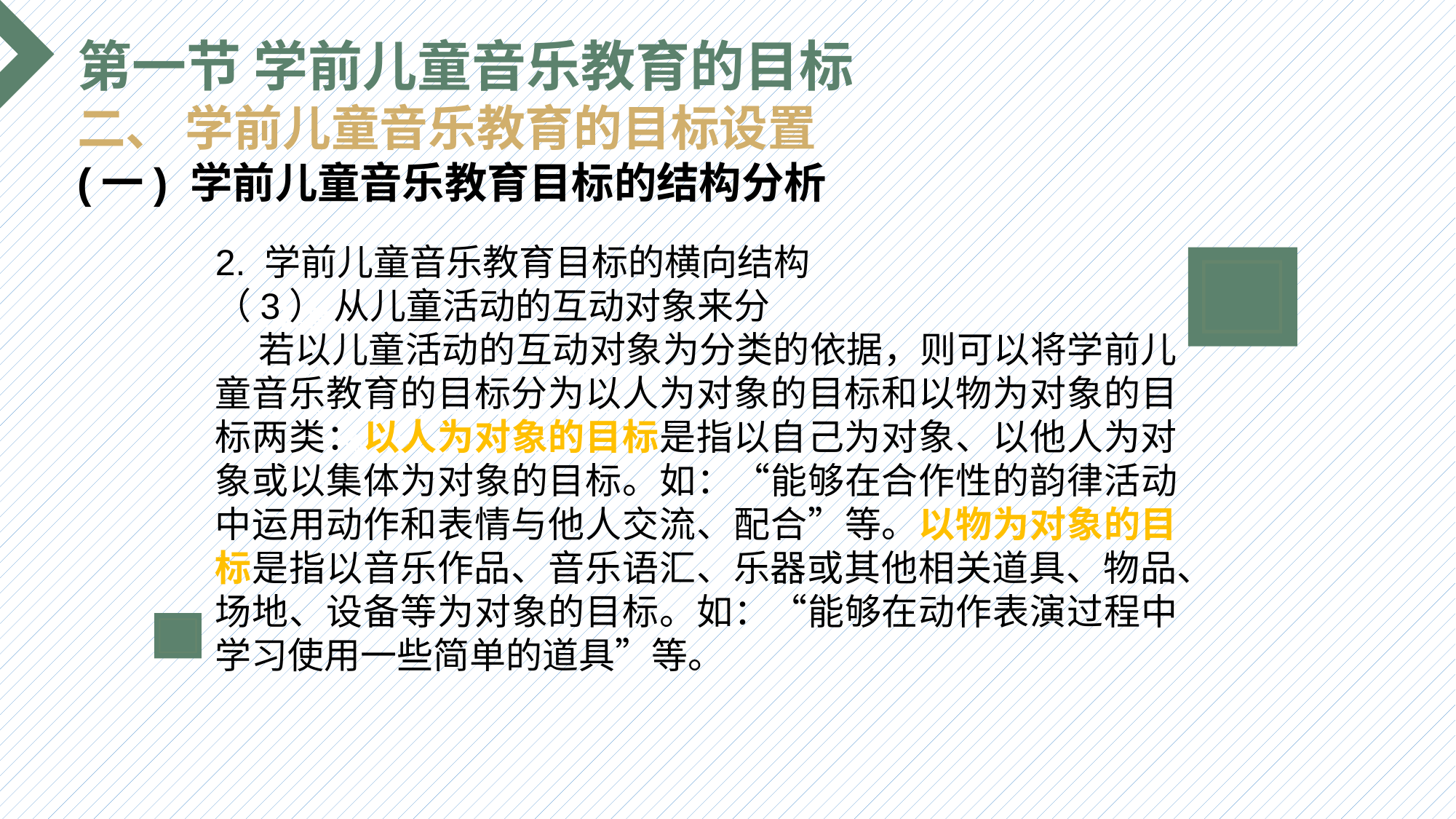

第一节 学前儿童音乐教育的目标
二、 学前儿童音乐教育的目标设置
(一) 学前儿童音乐教育目标的结构分析

2. 学前儿童音乐教育目标的横向结构
（3） 从儿童活动的互动对象来分
    若以儿童活动的互动对象为分类的依据，则可以将学前儿童音乐教育的目标分为以人为对象的目标和以物为对象的目标两类：以人为对象的目标是指以自己为对象、以他人为对象或以集体为对象的目标。如：“能够在合作性的韵律活动中运用动作和表情与他人交流、配合”等。以物为对象的目标是指以音乐作品、音乐语汇、乐器或其他相关道具、物品、场地、设备等为对象的目标。如：“能够在动作表演过程中学习使用一些简单的道具”等。

选题背景
输入您的内容，请简要说明，言简意赅即可输入您的内容，请简要说明，言简意赅即可输入您的内容，请简要说明，言简意赅即可输入您的内容，请简要说明，言简意赅即可